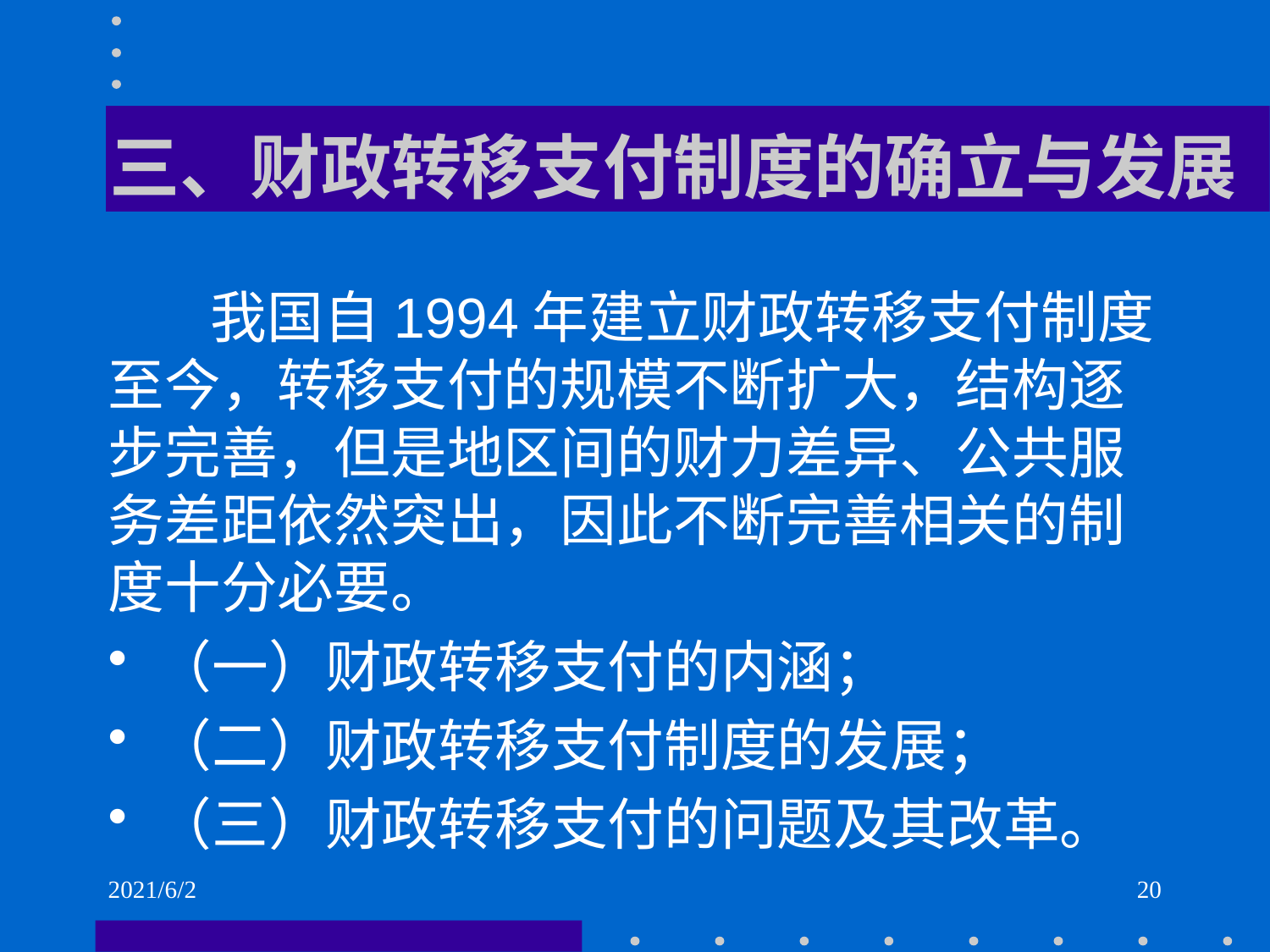

# 三、财政转移支付制度的确立与发展
       我国自1994年建立财政转移支付制度至今，转移支付的规模不断扩大，结构逐步完善，但是地区间的财力差异、公共服务差距依然突出，因此不断完善相关的制度十分必要。
（一）财政转移支付的内涵；
（二）财政转移支付制度的发展；
（三）财政转移支付的问题及其改革。
2021/6/2
20